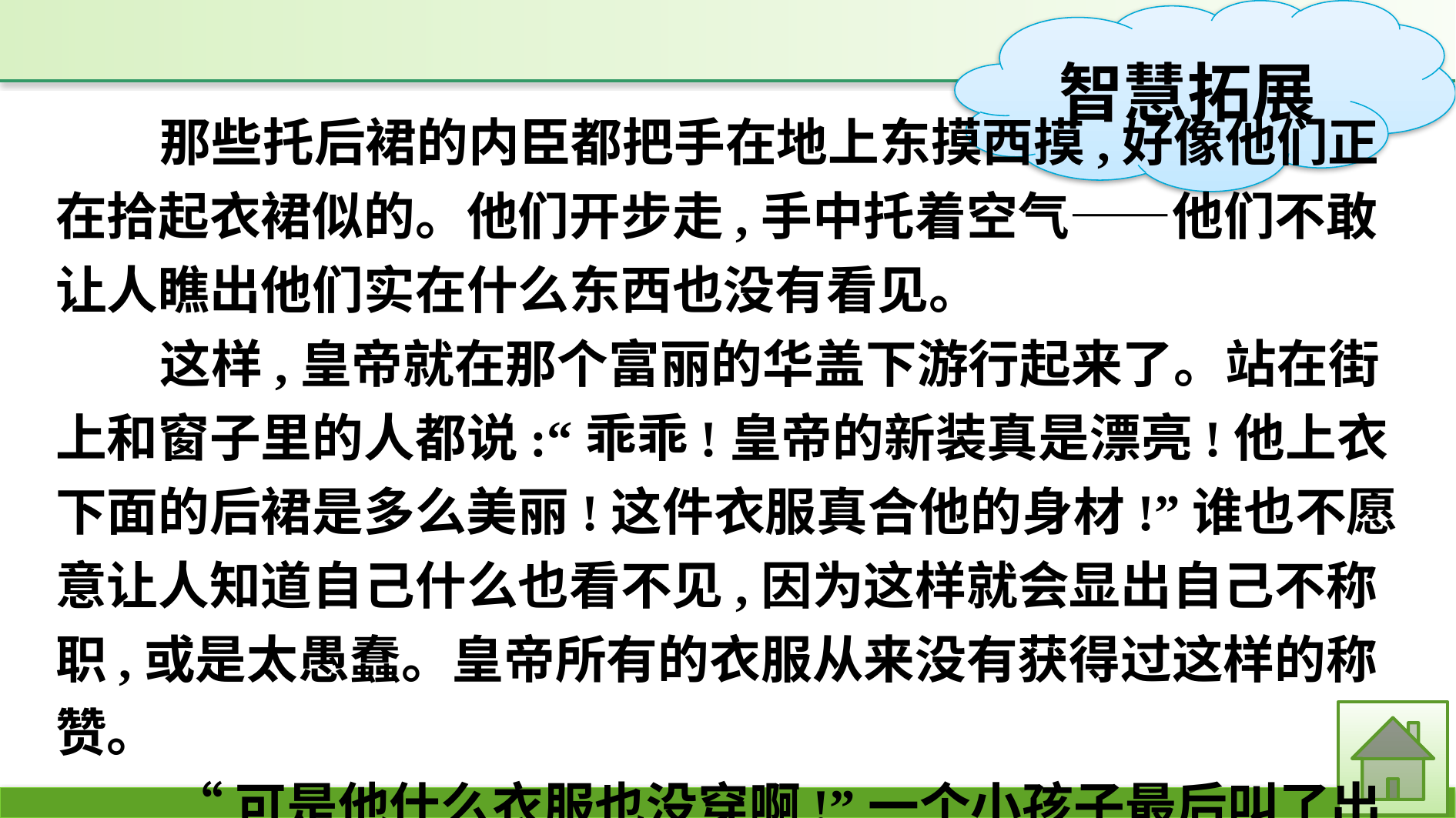

那些托后裙的内臣都把手在地上东摸西摸,好像他们正在拾起衣裙似的。他们开步走,手中托着空气——他们不敢让人瞧出他们实在什么东西也没有看见。
这样,皇帝就在那个富丽的华盖下游行起来了。站在街上和窗子里的人都说:“乖乖!皇帝的新装真是漂亮!他上衣下面的后裙是多么美丽!这件衣服真合他的身材!”谁也不愿意让人知道自己什么也看不见,因为这样就会显出自己不称职,或是太愚蠢。皇帝所有的衣服从来没有获得过这样的称赞。
 “可是他什么衣服也没穿啊!”一个小孩子最后叫了出来。